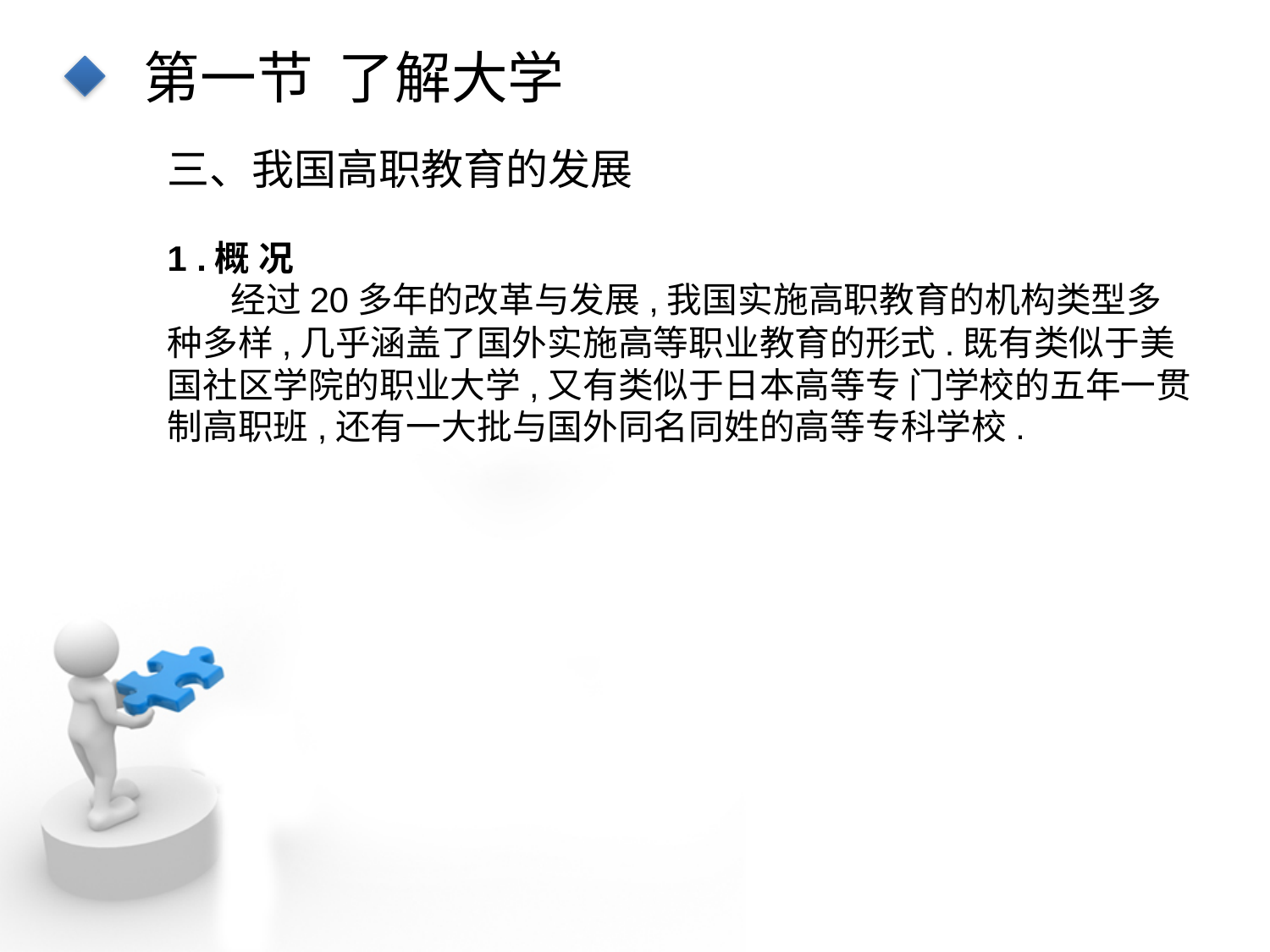

第一节  了解大学

三、我国高职教育的发展

1 .概 况
       经过20多年的改革与发展,我国实施高职教育的机构类型多种多样,几乎涵盖了国外实施高等职业教育的形式.既有类似于美国社区学院的职业大学,又有类似于日本高等专 门学校的五年一贯制高职班,还有一大批与国外同名同姓的高等专科学校.
点击添加文本
点击添加文本
点击添加文本
点击添加文本